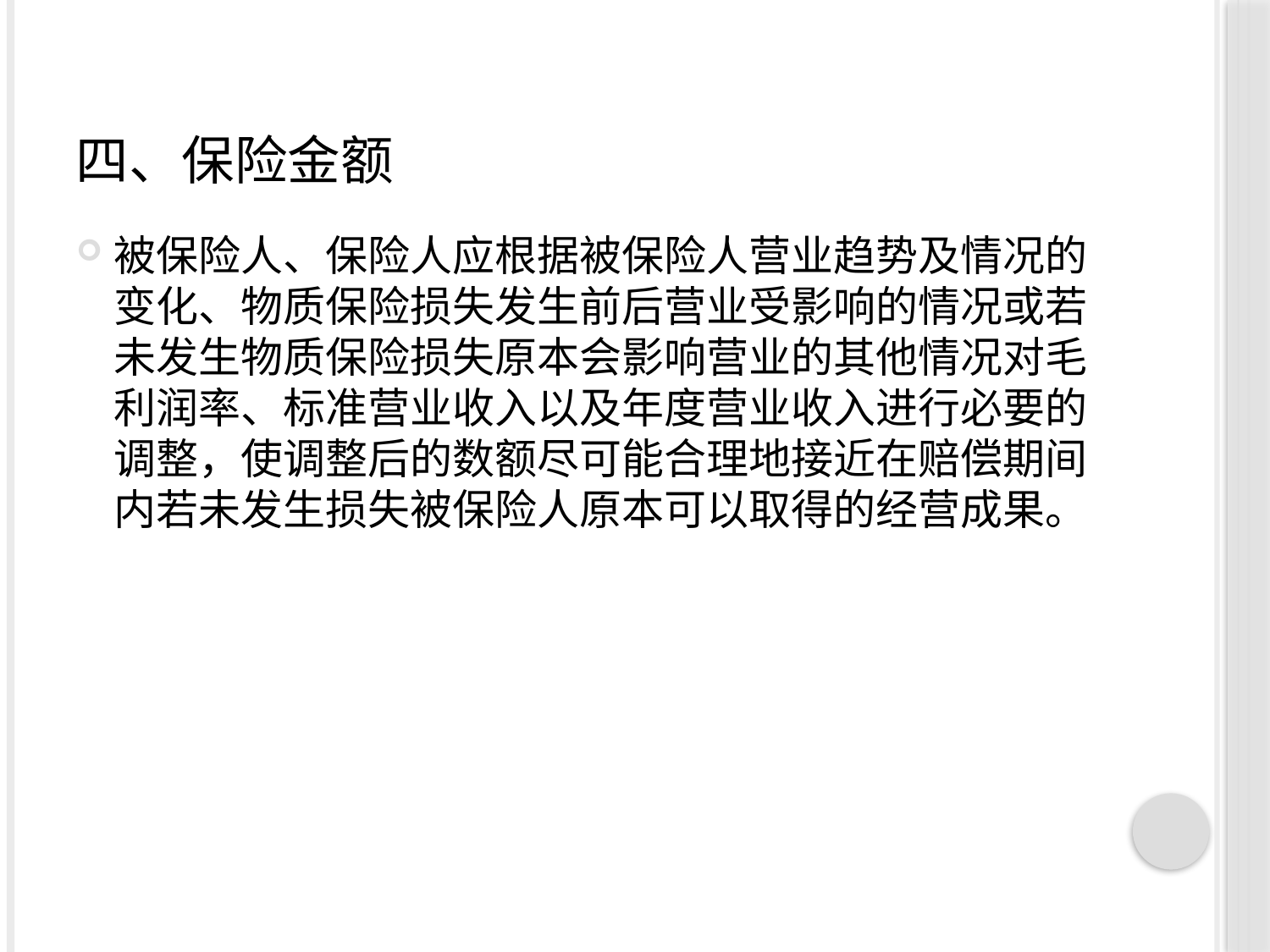

# 四、保险金额
被保险人、保险人应根据被保险人营业趋势及情况的变化、物质保险损失发生前后营业受影响的情况或若未发生物质保险损失原本会影响营业的其他情况对毛利润率、标准营业收入以及年度营业收入进行必要的调整，使调整后的数额尽可能合理地接近在赔偿期间内若未发生损失被保险人原本可以取得的经营成果。